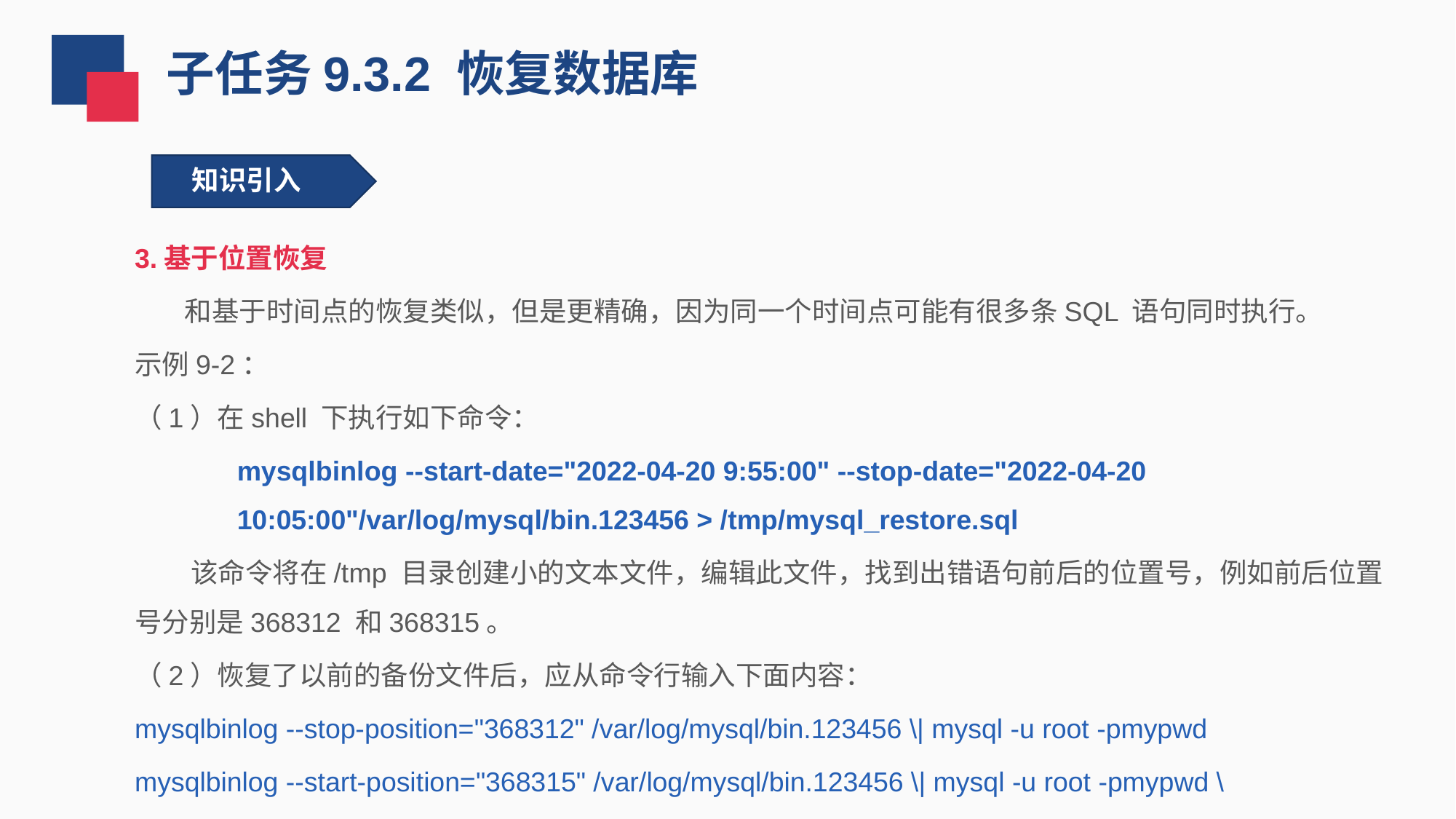

子任务9.3.2 恢复数据库

知识引入
3.基于位置恢复
       和基于时间点的恢复类似，但是更精确，因为同一个时间点可能有很多条SQL 语句同时执行。
示例9-2：
（1）在shell 下执行如下命令：
mysqlbinlog --start-date="2022-04-20 9:55:00" --stop-date="2022-04-20 10:05:00"/var/log/mysql/bin.123456 > /tmp/mysql_restore.sql
        该命令将在/tmp 目录创建小的文本文件，编辑此文件，找到出错语句前后的位置号，例如前后位置号分别是368312 和368315。
（2）恢复了以前的备份文件后，应从命令行输入下面内容：
mysqlbinlog --stop-position="368312" /var/log/mysql/bin.123456 \| mysql -u root -pmypwd
mysqlbinlog --start-position="368315" /var/log/mysql/bin.123456 \| mysql -u root -pmypwd \